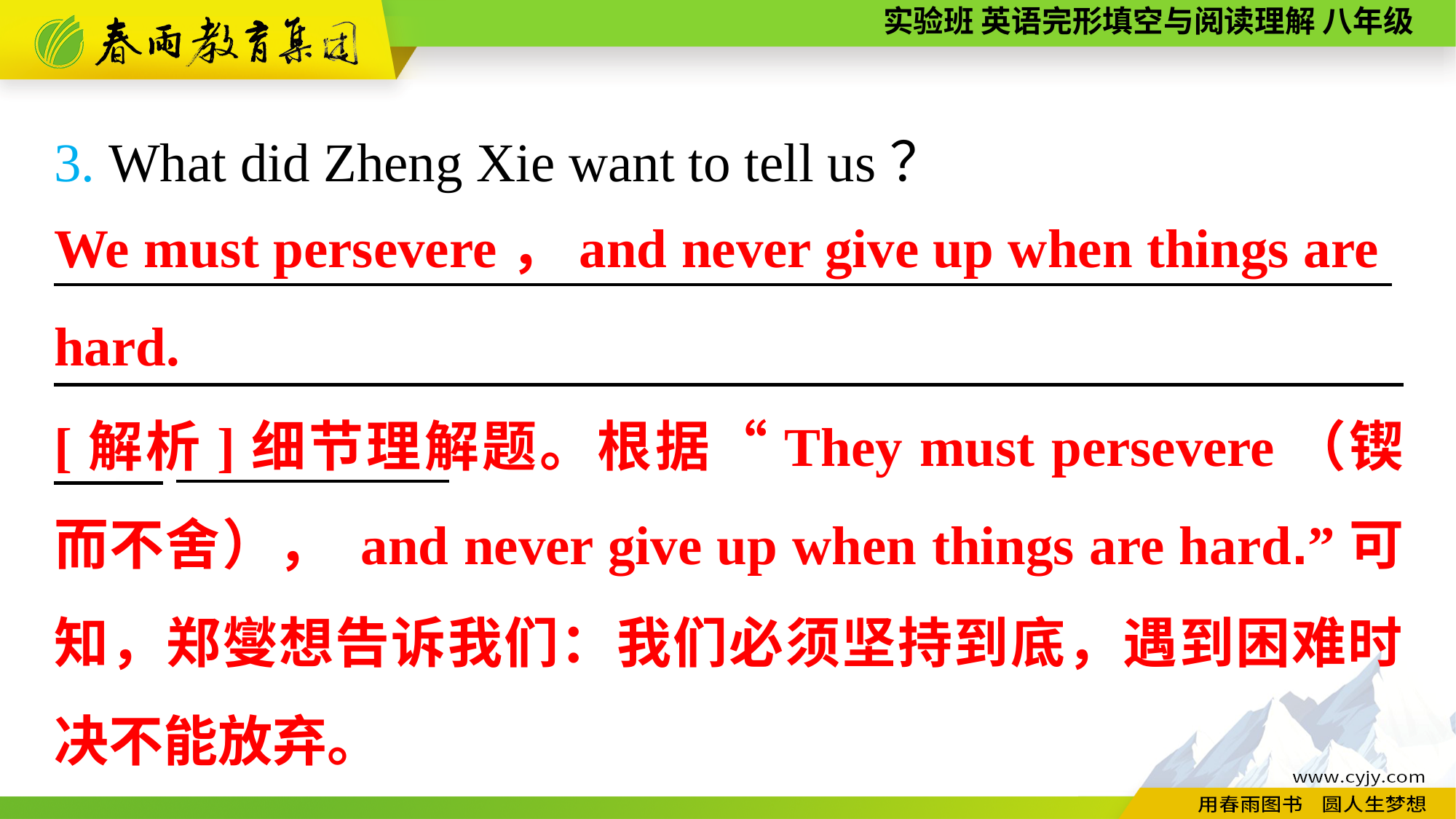

3. What did Zheng Xie want to tell us？
_________________________________________________　　　　　                                                                      　，__________
We must persevere，and never give up when things are hard.
[解析]细节理解题。根据“They must persevere（锲而不舍）， and never give up when things are hard.”可知，郑燮想告诉我们：我们必须坚持到底，遇到困难时决不能放弃。